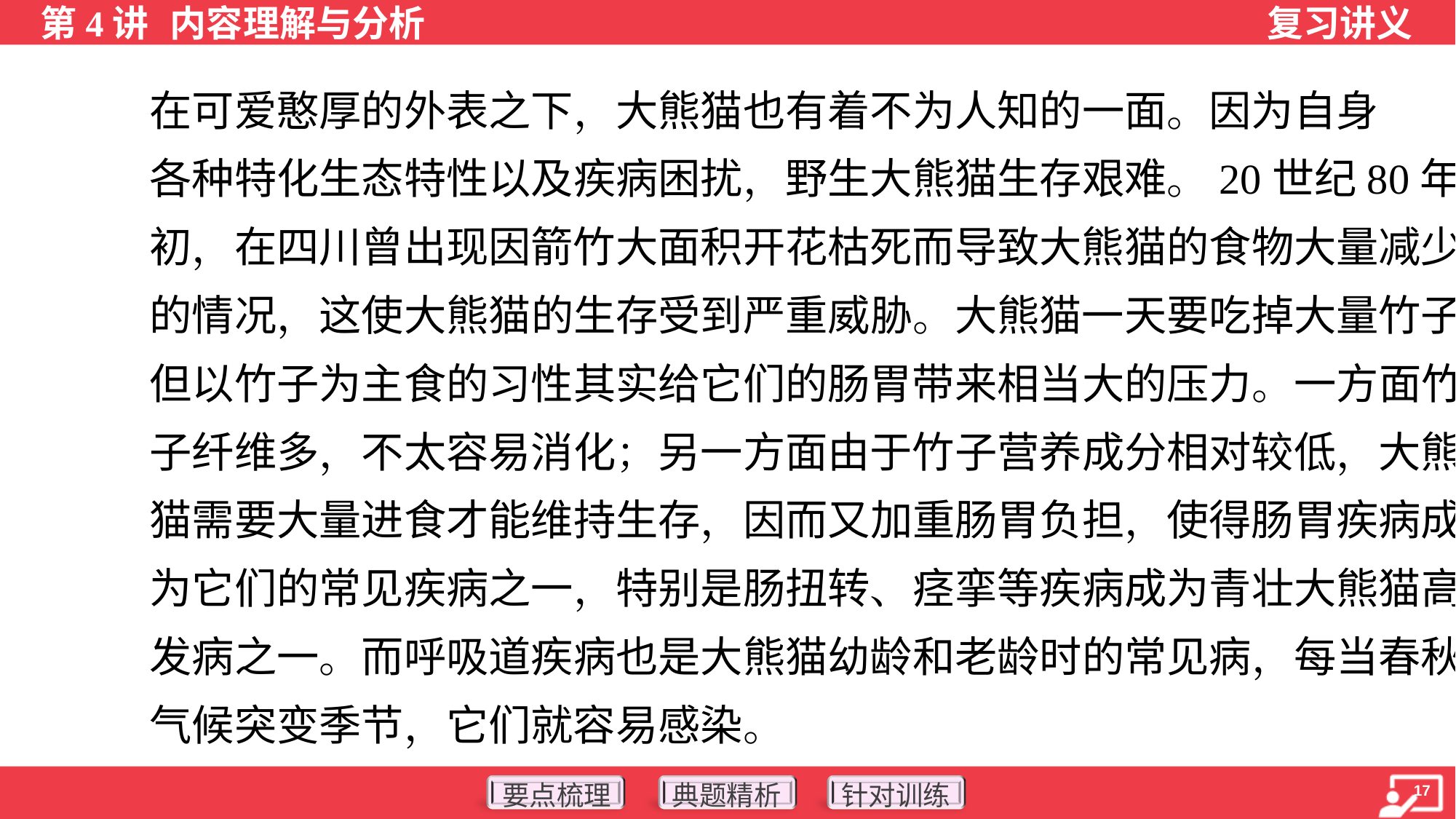

在可爱憨厚的外表之下，大熊猫也有着不为人知的一面。因为自身
各种特化生态特性以及疾病困扰，野生大熊猫生存艰难。20世纪80年代
初，在四川曾出现因箭竹大面积开花枯死而导致大熊猫的食物大量减少
的情况，这使大熊猫的生存受到严重威胁。大熊猫一天要吃掉大量竹子，
但以竹子为主食的习性其实给它们的肠胃带来相当大的压力。一方面竹
子纤维多，不太容易消化；另一方面由于竹子营养成分相对较低，大熊
猫需要大量进食才能维持生存，因而又加重肠胃负担，使得肠胃疾病成
为它们的常见疾病之一，特别是肠扭转、痉挛等疾病成为青壮大熊猫高
发病之一。而呼吸道疾病也是大熊猫幼龄和老龄时的常见病，每当春秋
气候突变季节，它们就容易感染。